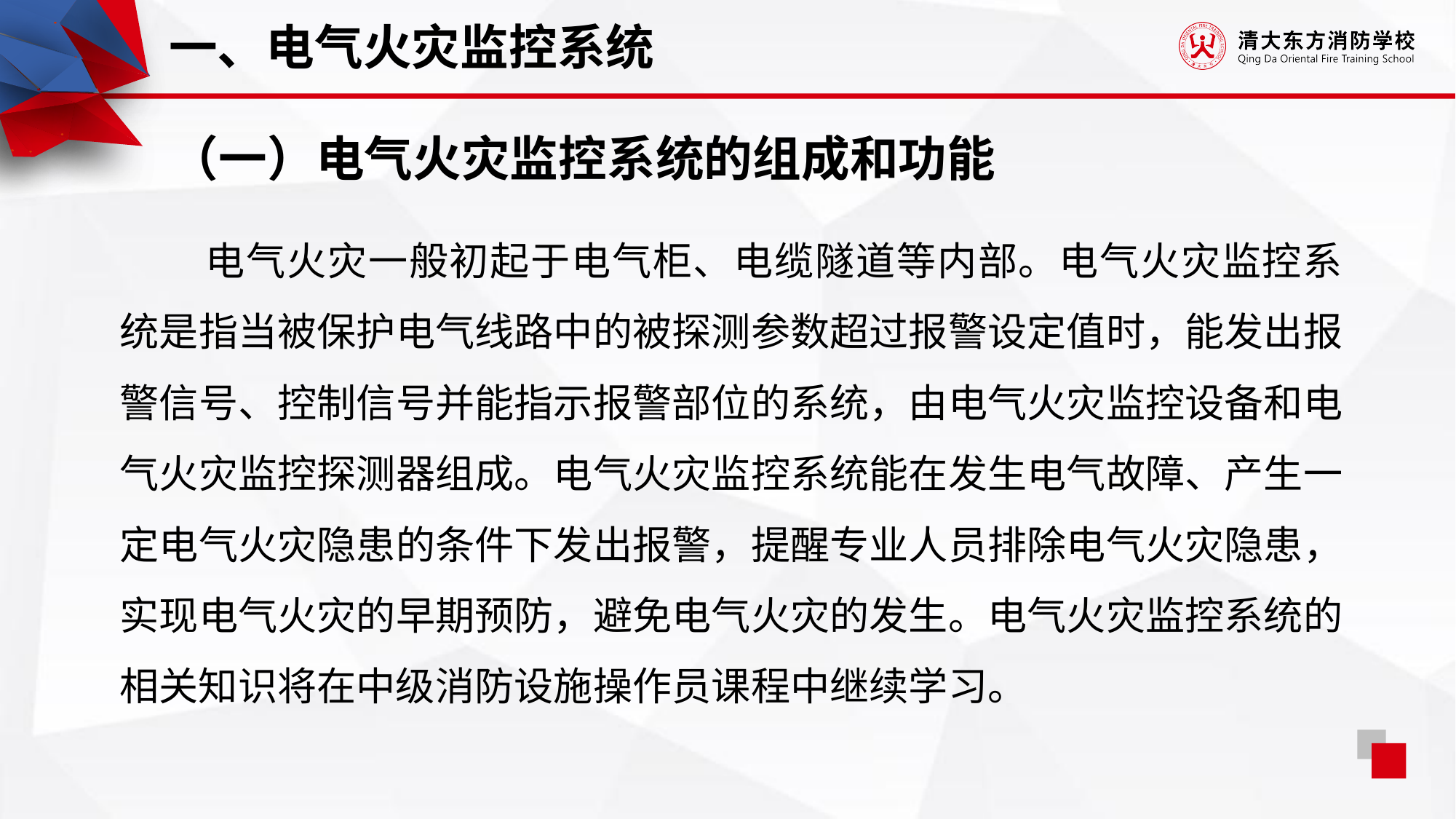

一、电气火灾监控系统

（一）电气火灾监控系统的组成和功能
电气火灾一般初起于电气柜、电缆隧道等内部。电气火灾监控系统是指当被保护电气线路中的被探测参数超过报警设定值时，能发出报警信号、控制信号并能指示报警部位的系统，由电气火灾监控设备和电气火灾监控探测器组成。电气火灾监控系统能在发生电气故障、产生一定电气火灾隐患的条件下发出报警，提醒专业人员排除电气火灾隐患，实现电气火灾的早期预防，避免电气火灾的发生。电气火灾监控系统的相关知识将在中级消防设施操作员课程中继续学习。